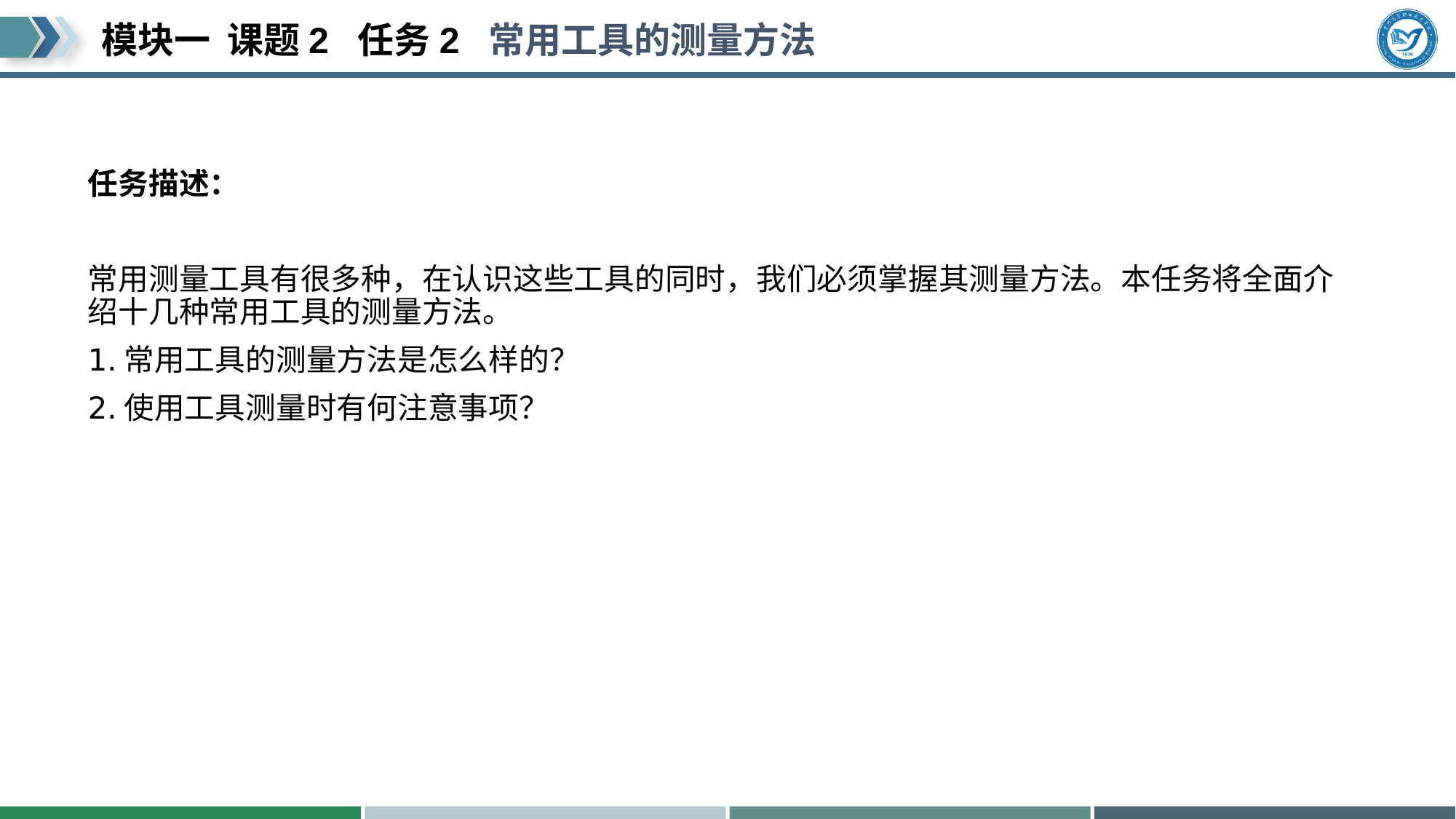

#
任务描述：

常用测量工具有很多种，在认识这些工具的同时，我们必须掌握其测量方法。本任务将全面介绍十几种常用工具的测量方法。
1.常用工具的测量方法是怎么样的？
2.使用工具测量时有何注意事项？